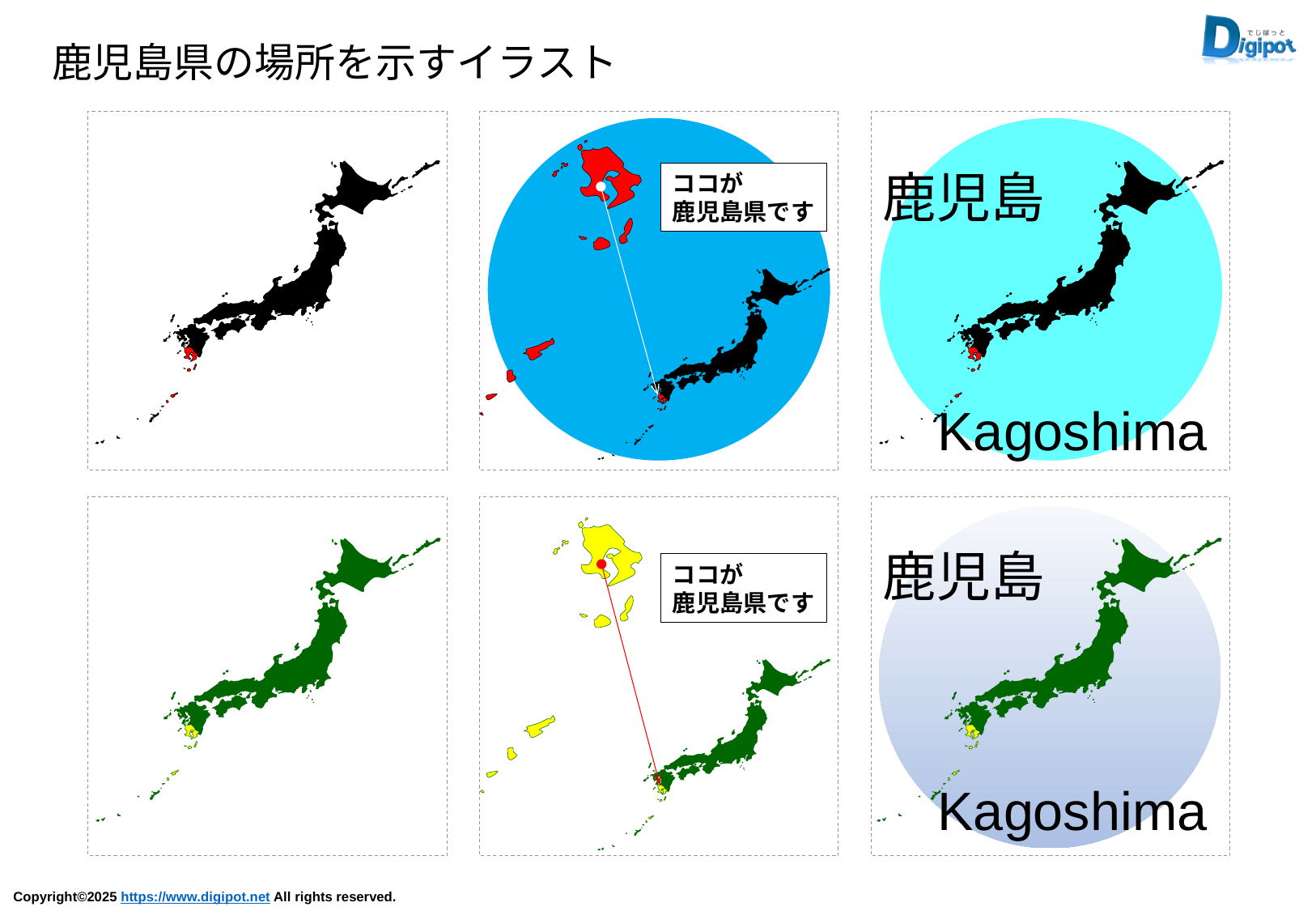

鹿児島県の場所を示すイラスト

ココが
鹿児島県です

鹿児島

Kagoshima

鹿児島

Kagoshima

ココが
鹿児島県です